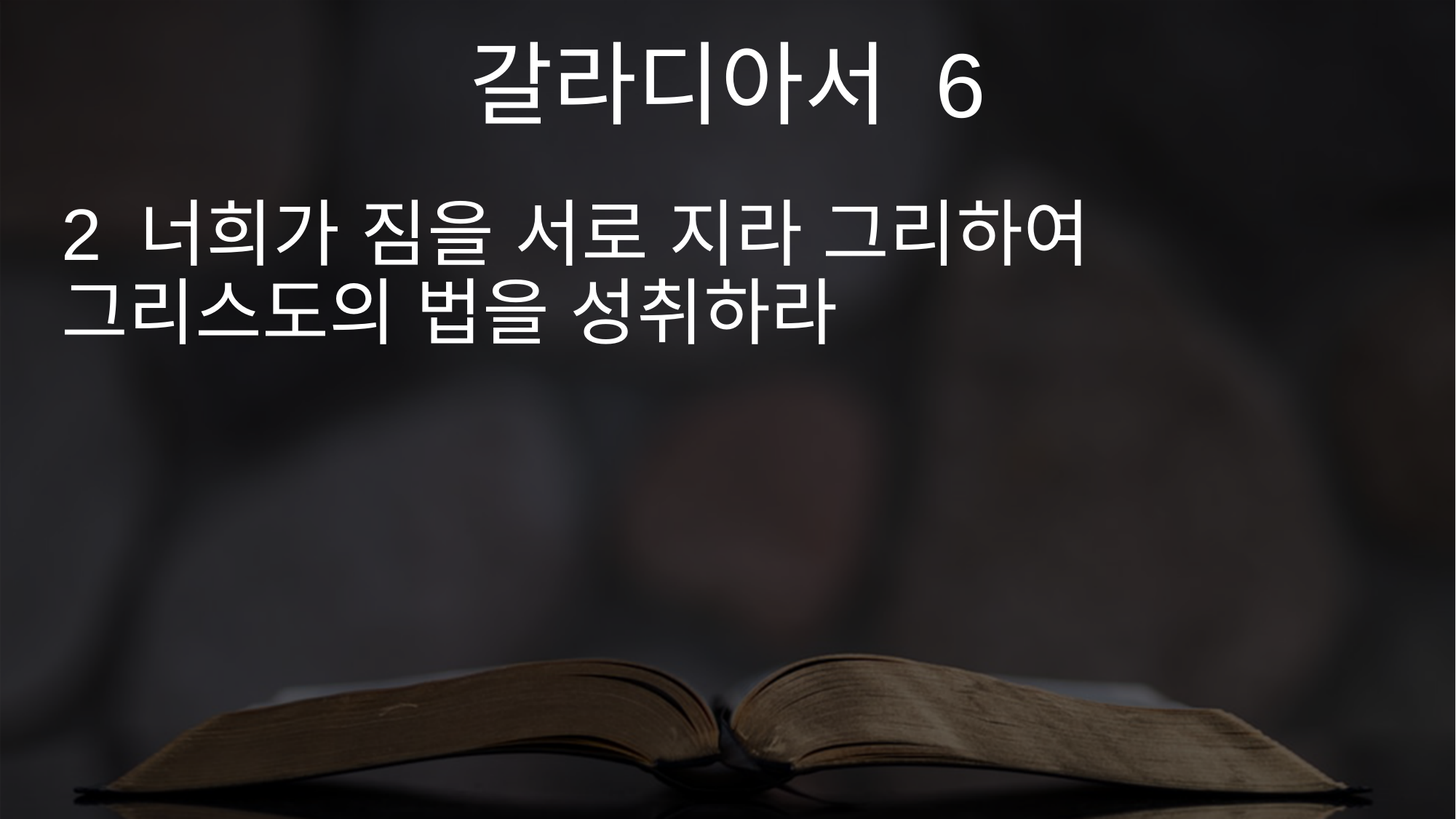

갈라디아서 6
2 너희가 짐을 서로 지라 그리하여 그리스도의 법을 성취하라